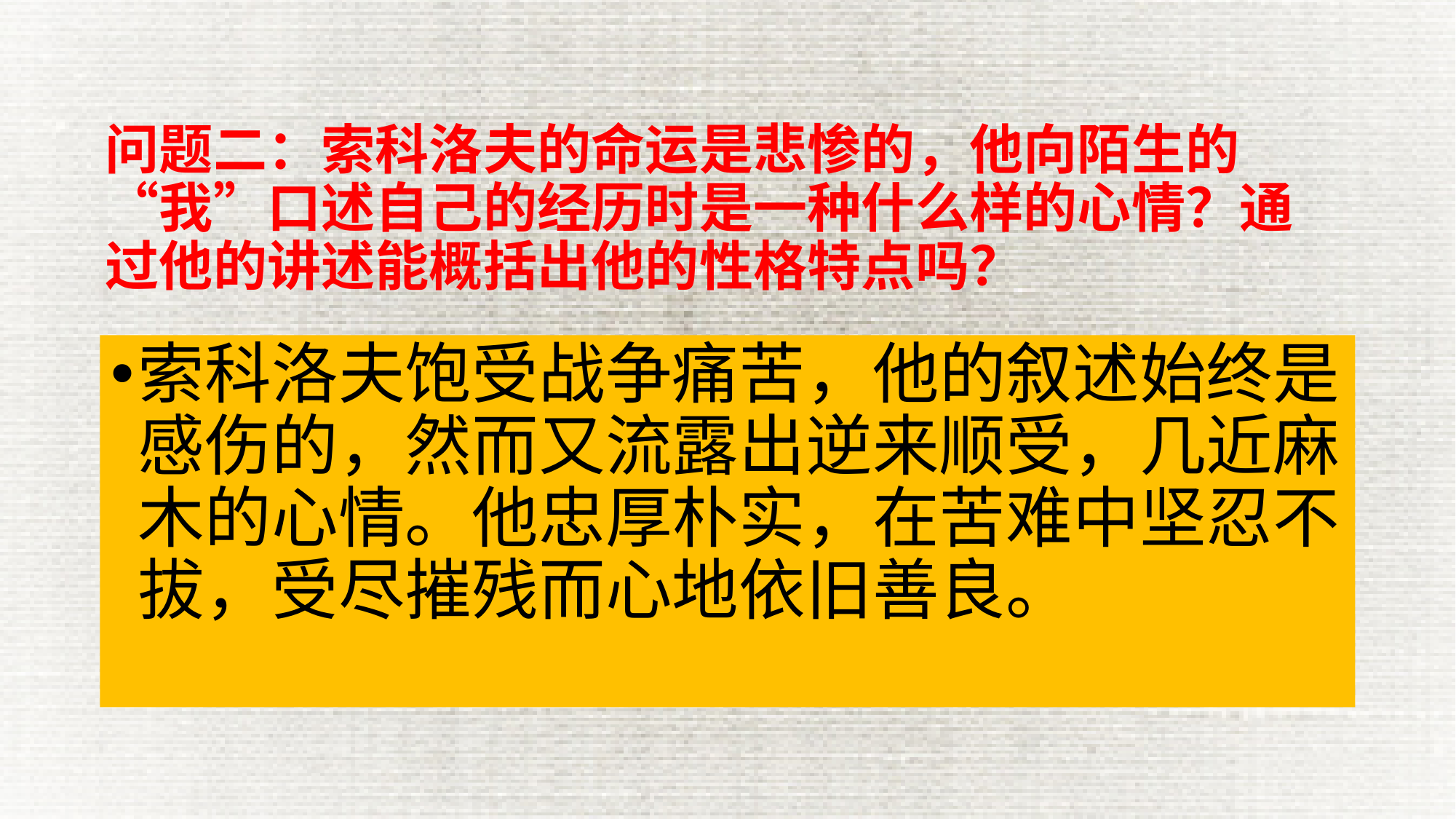

# 问题二：索科洛夫的命运是悲惨的，他向陌生的“我”口述自己的经历时是一种什么样的心情？通过他的讲述能概括出他的性格特点吗？
索科洛夫饱受战争痛苦，他的叙述始终是感伤的，然而又流露出逆来顺受，几近麻木的心情。他忠厚朴实，在苦难中坚忍不拔，受尽摧残而心地依旧善良。